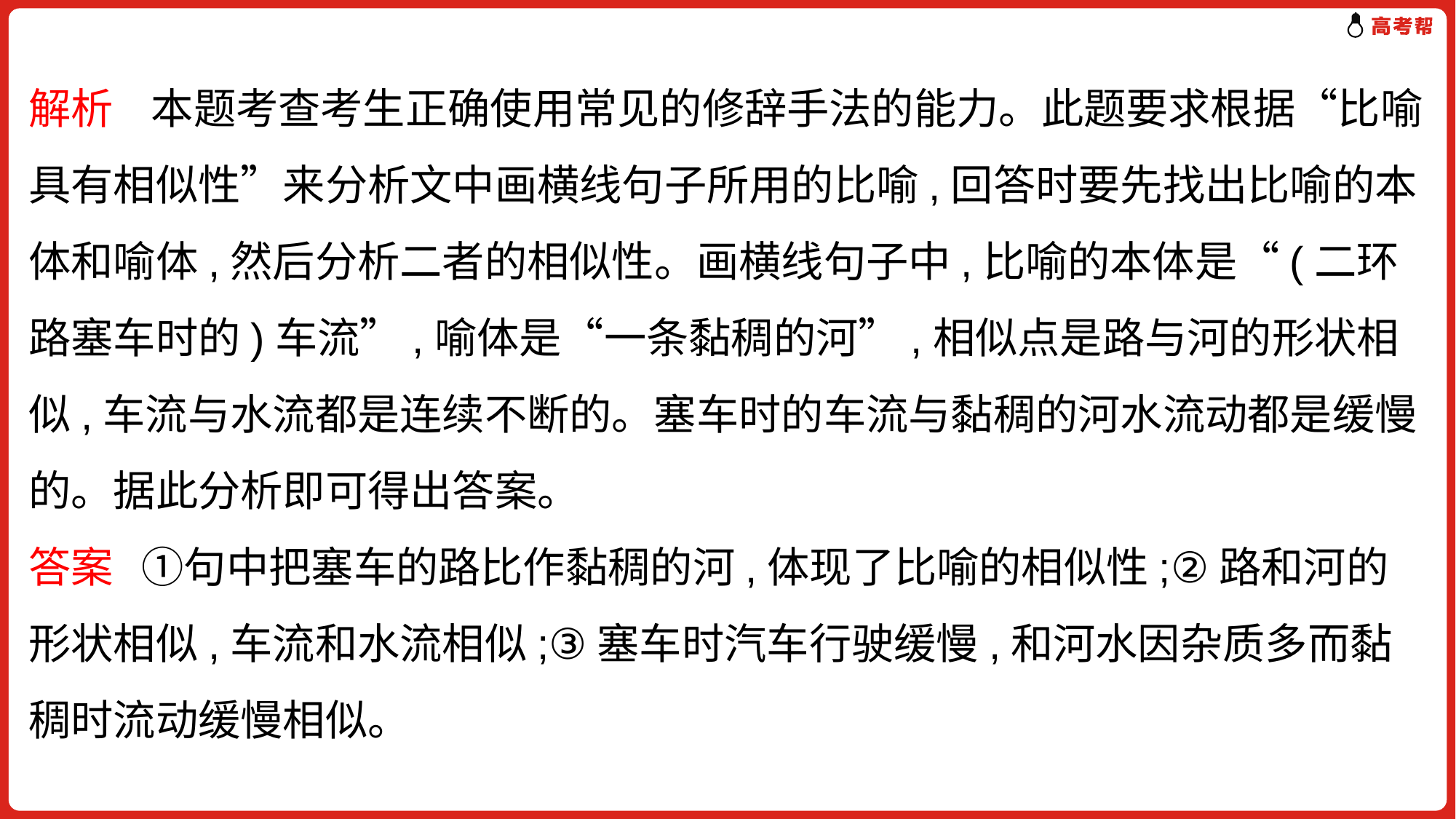

解析    本题考查考生正确使用常见的修辞手法的能力。此题要求根据“比喻具有相似性”来分析文中画横线句子所用的比喻,回答时要先找出比喻的本体和喻体,然后分析二者的相似性。画横线句子中,比喻的本体是“(二环路塞车时的)车流”,喻体是“一条黏稠的河”,相似点是路与河的形状相似,车流与水流都是连续不断的。塞车时的车流与黏稠的河水流动都是缓慢的。据此分析即可得出答案。
答案   ①句中把塞车的路比作黏稠的河,体现了比喻的相似性;②路和河的形状相似,车流和水流相似;③塞车时汽车行驶缓慢,和河水因杂质多而黏稠时流动缓慢相似。